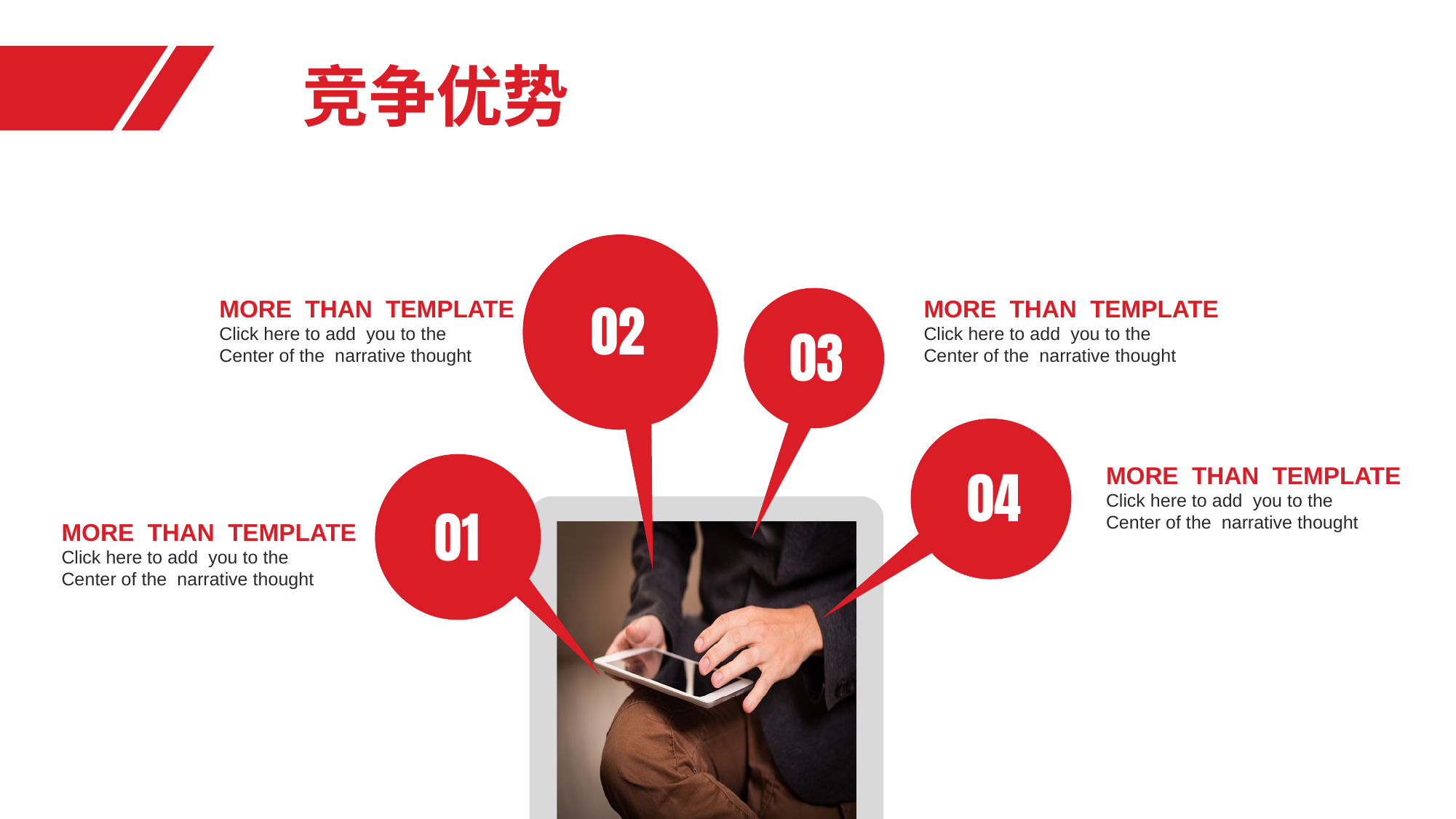

竞争优势

MORE  THAN  TEMPLATE
Click here to add  you to the
Center of the  narrative thought

MORE  THAN  TEMPLATE
Click here to add  you to the
Center of the  narrative thought

02
03

MORE  THAN  TEMPLATE
Click here to add  you to the
Center of the  narrative thought

04

01
MORE  THAN  TEMPLATE
Click here to add  you to the
Center of the  narrative thought